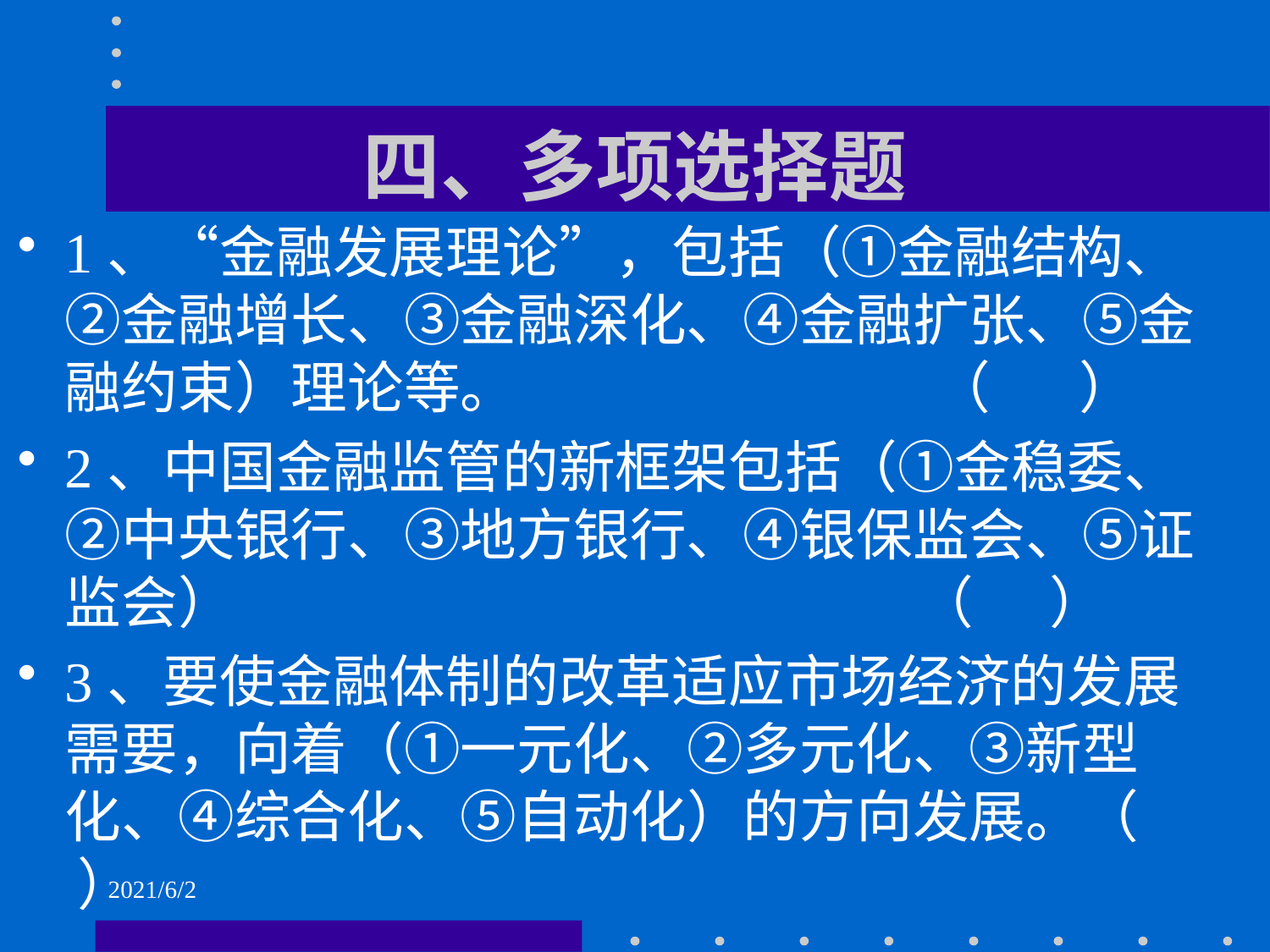

# 四、多项选择题
1、“金融发展理论”，包括（①金融结构、②金融增长、③金融深化、④金融扩张、⑤金融约束）理论等。                                 （       ）
2、中国金融监管的新框架包括（①金稳委、②中央银行、③地方银行、④银保监会、⑤证监会）                                                      （      ）
3、要使金融体制的改革适应市场经济的发展需要，向着（①一元化、②多元化、③新型化、④综合化、⑤自动化）的方向发展。（    ）
2021/6/2